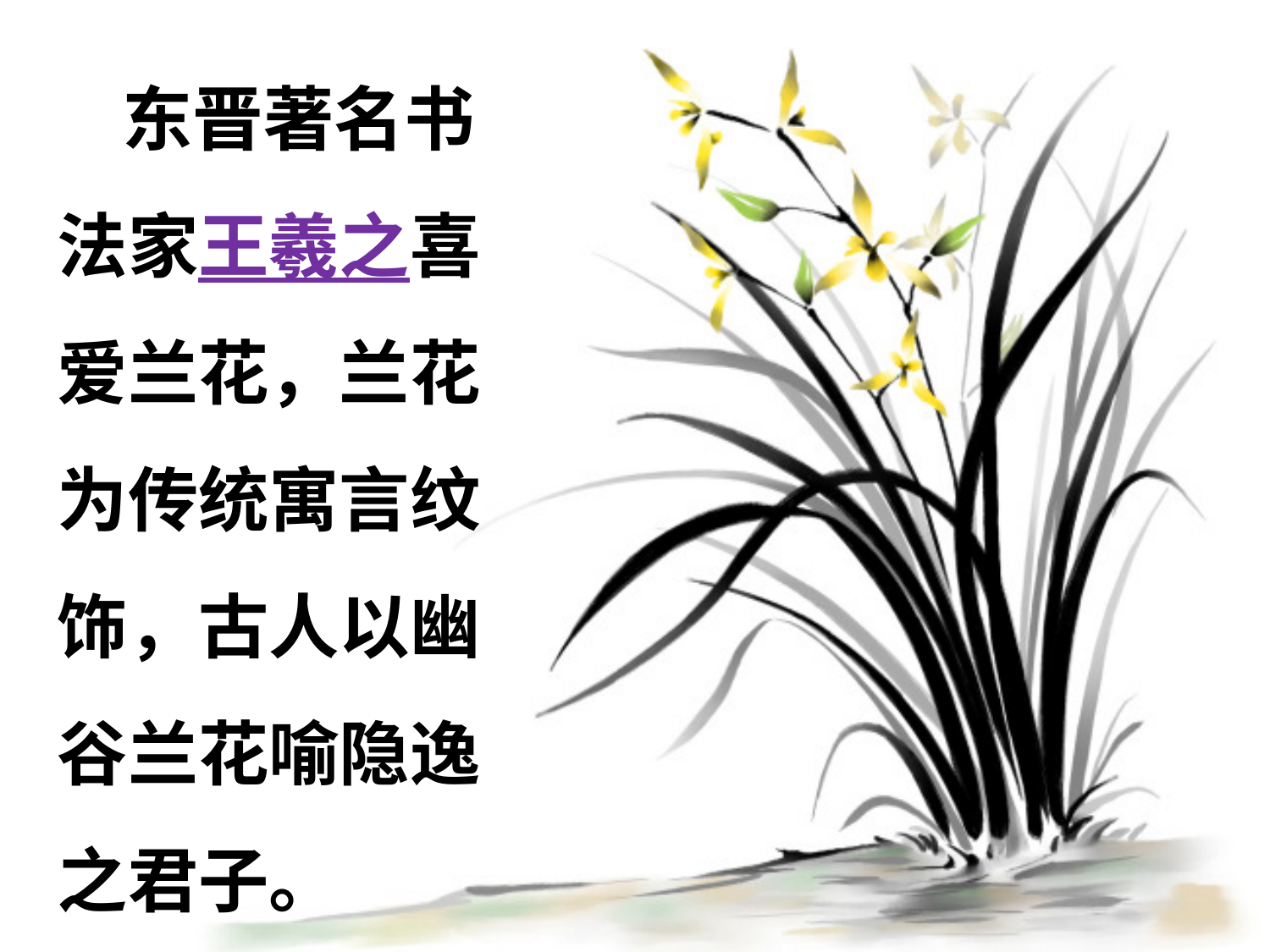

东晋著名书法家王羲之喜爱兰花，兰花为传统寓言纹饰，古人以幽谷兰花喻隐逸之君子。